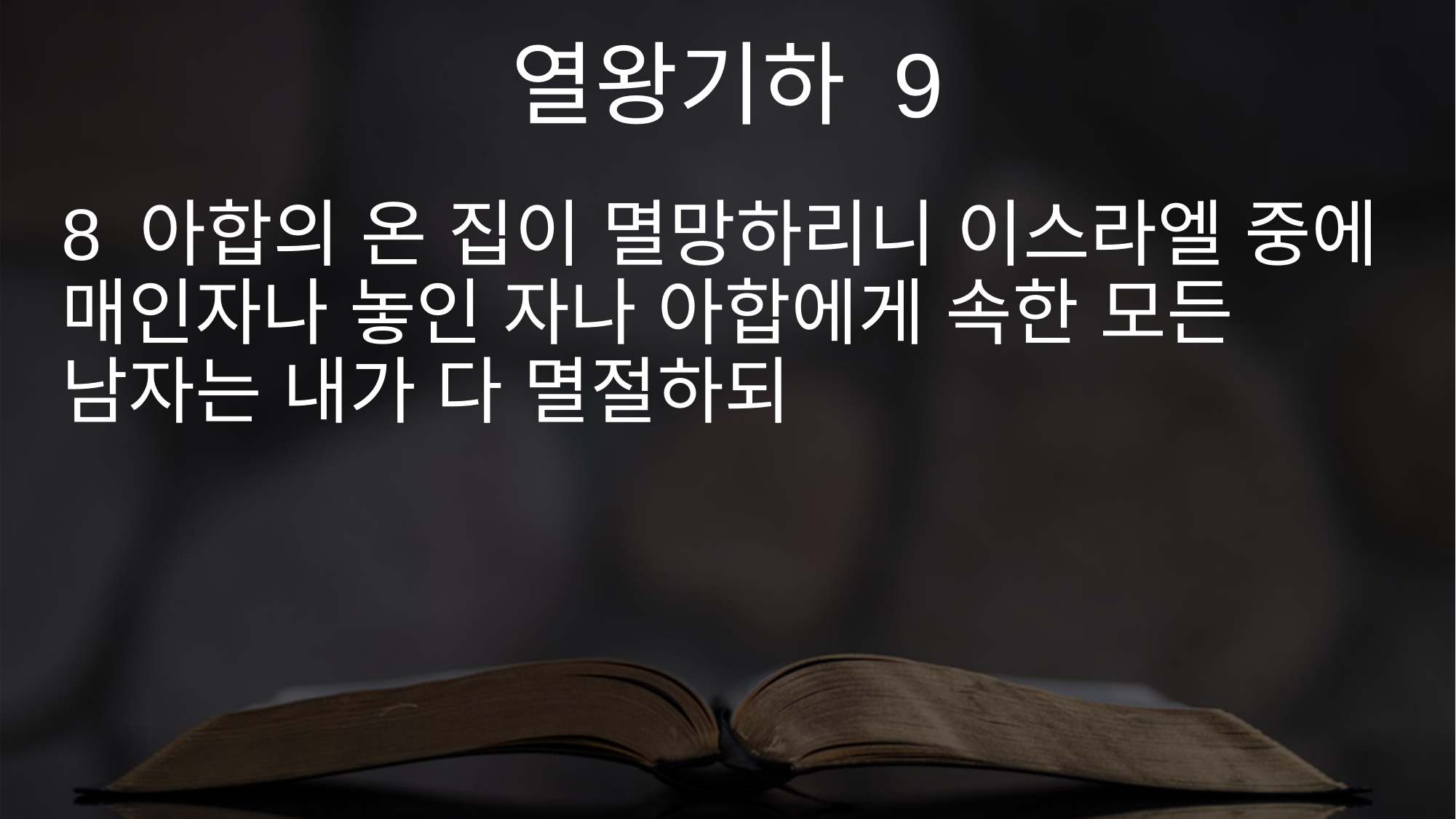

열왕기하 9
8 아합의 온 집이 멸망하리니 이스라엘 중에 매인자나 놓인 자나 아합에게 속한 모든 남자는 내가 다 멸절하되